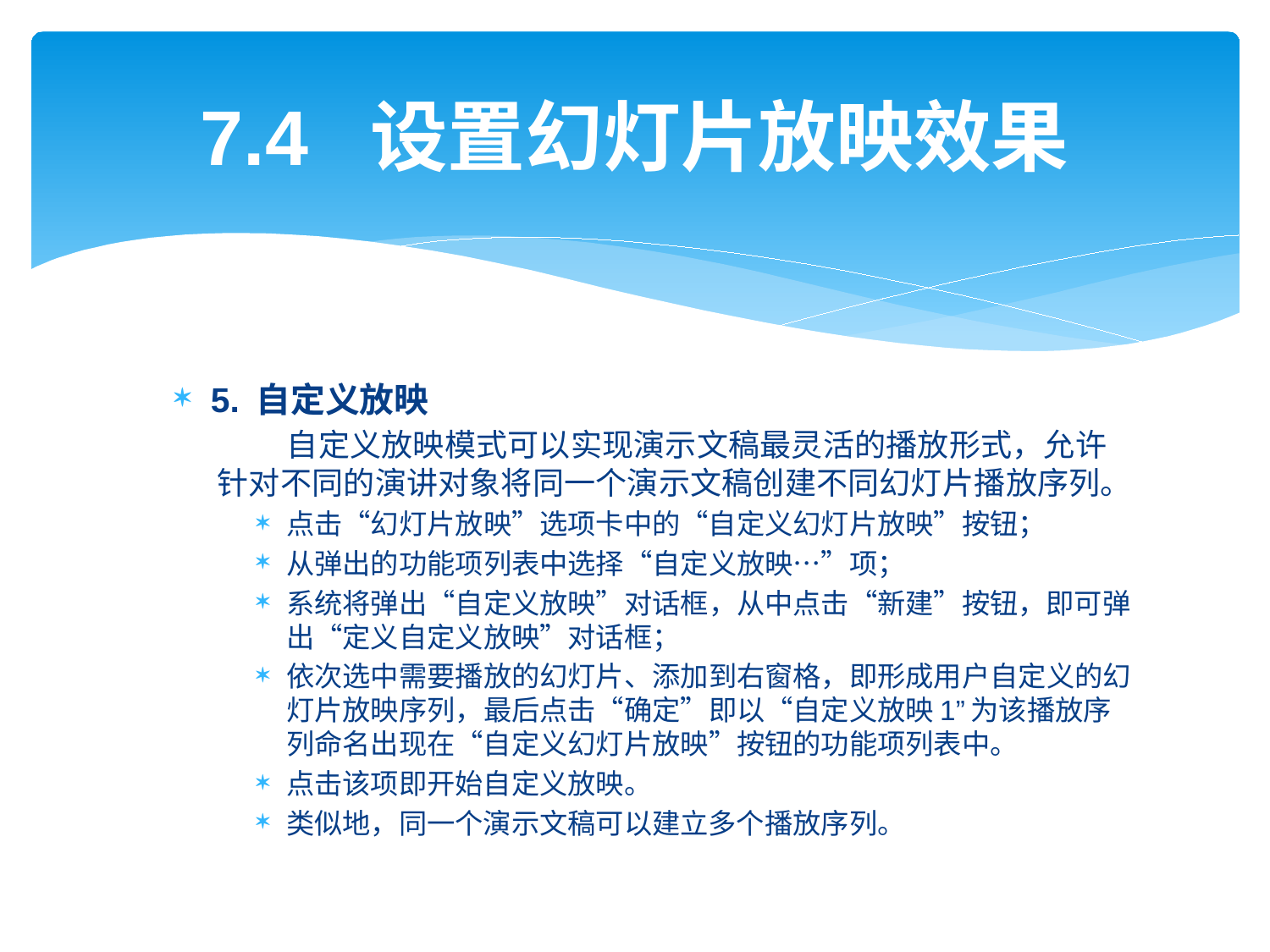

# 7.4  设置幻灯片放映效果
5. 自定义放映
         自定义放映模式可以实现演示文稿最灵活的播放形式，允许针对不同的演讲对象将同一个演示文稿创建不同幻灯片播放序列。
点击“幻灯片放映”选项卡中的“自定义幻灯片放映”按钮；
从弹出的功能项列表中选择“自定义放映…”项；
系统将弹出“自定义放映”对话框，从中点击“新建”按钮，即可弹出“定义自定义放映”对话框；
依次选中需要播放的幻灯片、添加到右窗格，即形成用户自定义的幻灯片放映序列，最后点击“确定”即以“自定义放映1”为该播放序列命名出现在“自定义幻灯片放映”按钮的功能项列表中。
点击该项即开始自定义放映。
类似地，同一个演示文稿可以建立多个播放序列。